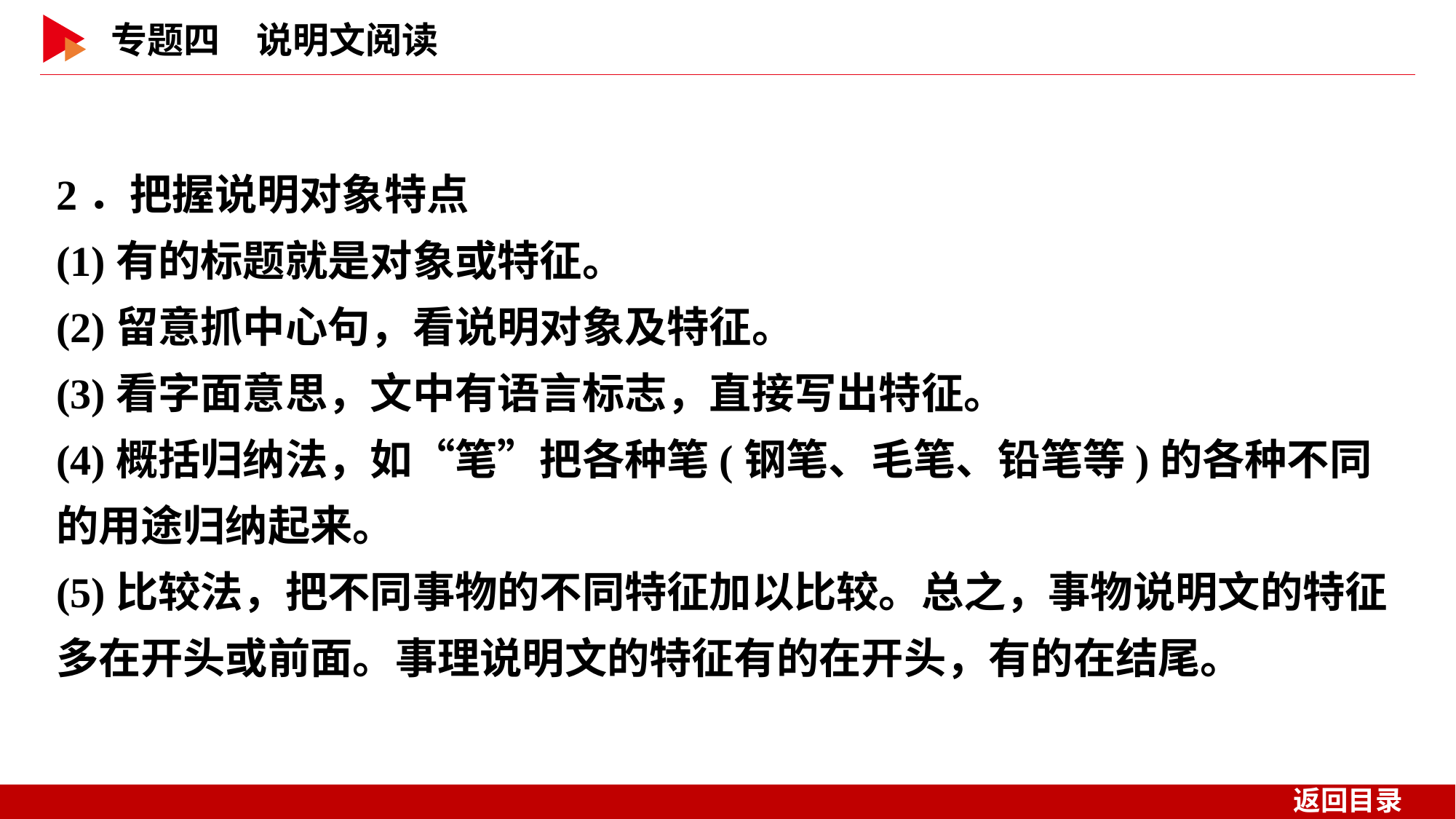

2．把握说明对象特点
(1)有的标题就是对象或特征。
(2)留意抓中心句，看说明对象及特征。
(3)看字面意思，文中有语言标志，直接写出特征。
(4)概括归纳法，如“笔”把各种笔(钢笔、毛笔、铅笔等)的各种不同的用途归纳起来。
(5)比较法，把不同事物的不同特征加以比较。总之，事物说明文的特征多在开头或前面。事理说明文的特征有的在开头，有的在结尾。